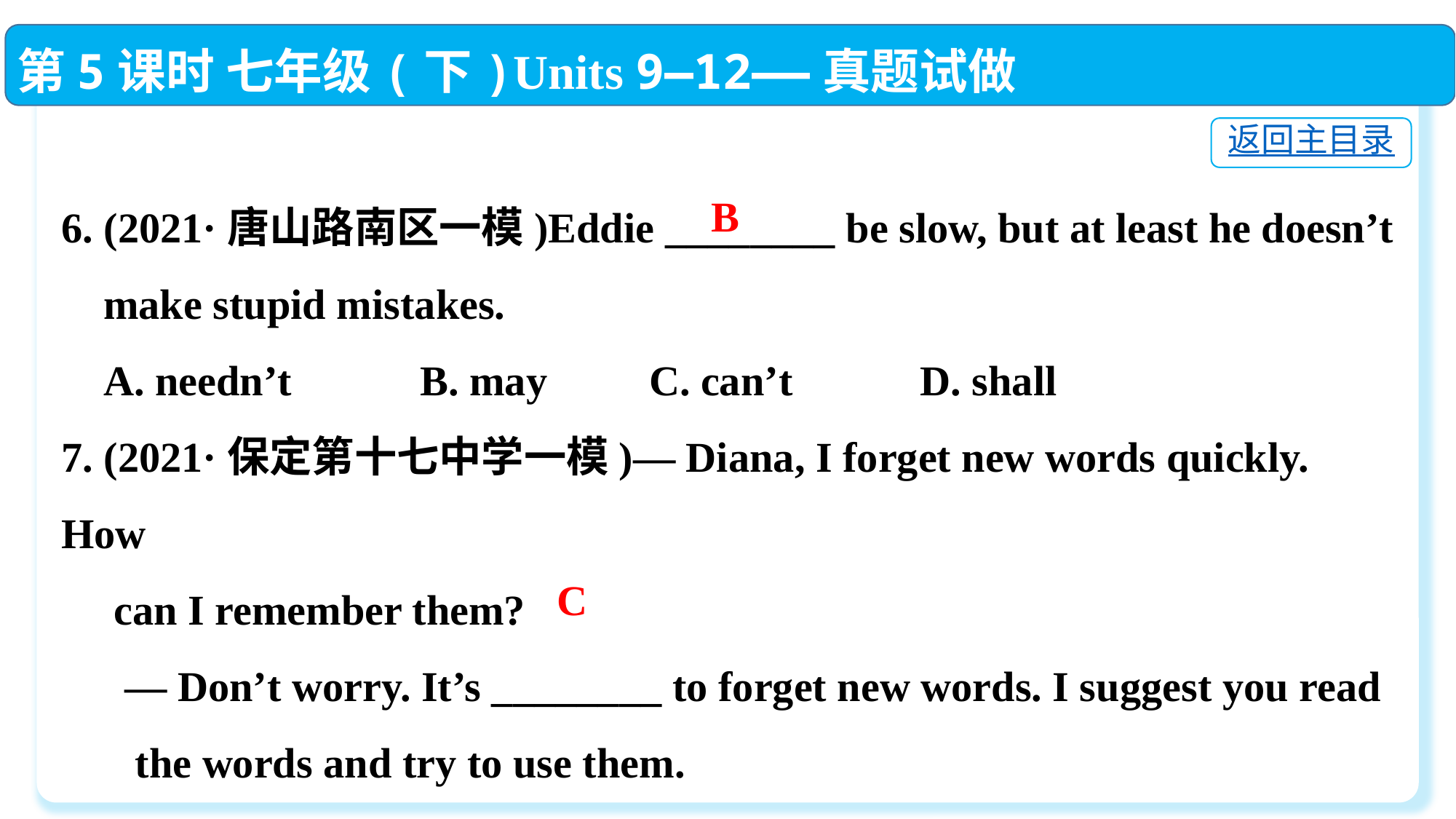

第5课时 七年级(下)Units 9—12——真题试做

返回主目录

6. (2021·唐山路南区一模)Eddie ________ be slow, but at least he doesn’t
    make stupid mistakes.
    A. needn’t	   B. may	    C. can’t	         D. shall
7. (2021·保定第十七中学一模)— Diana, I forget new words quickly. How
     can I remember them?
      — Don’t worry. It’s ________ to forget new words. I suggest you read
       the words and try to use them.
       A. exciting	  B. rude	    C. natural	D. perfect
B
C